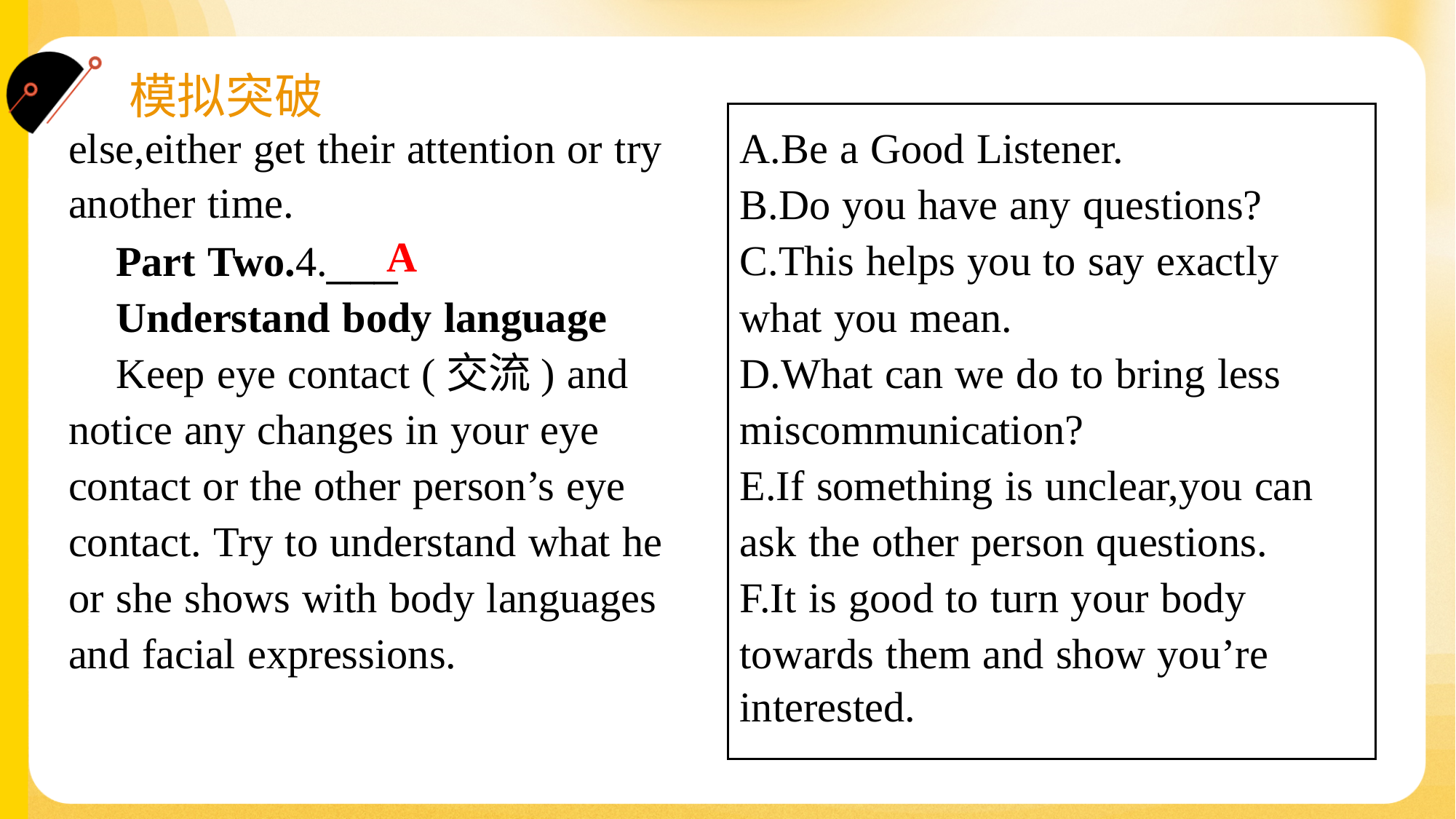

else,either get their attention or try
another time.
A.Be a Good Listener.
B.Do you have any questions?
C.This helps you to say exactly
what you mean.
D.What can we do to bring less
miscommunication?
E.If something is unclear,you can
ask the other person questions.
F.It is good to turn your body
towards them and show you’re
interested.
A
    Part Two.4.___
    Understand body language
    Keep eye contact (交流) and
notice any changes in your eye
contact or the other person’s eye
contact. Try to understand what he
or she shows with body languages
and facial expressions.